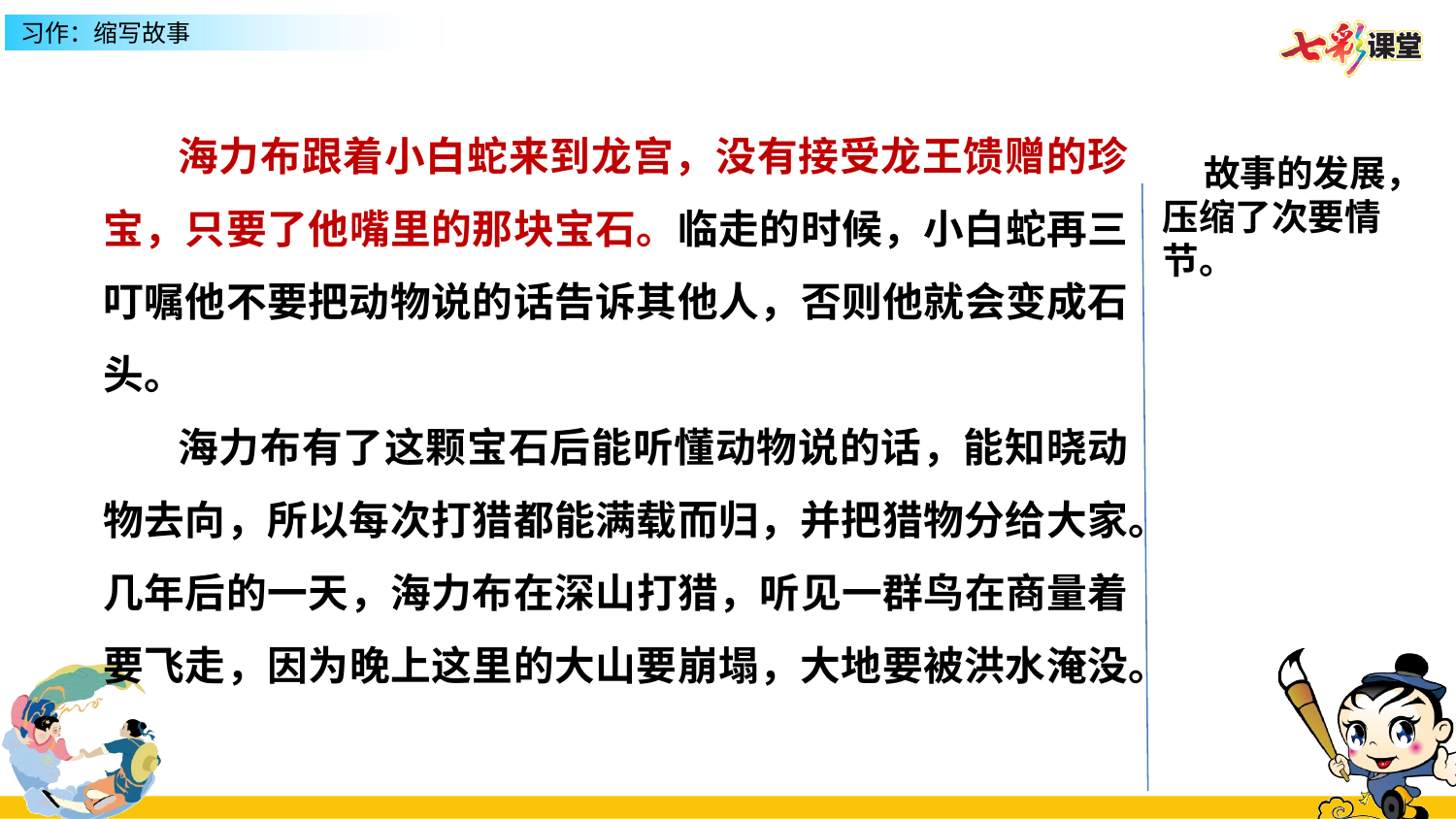

故事的发展，压缩了次要情节。

海力布跟着小白蛇来到龙宫，没有接受龙王馈赠的珍宝，只要了他嘴里的那块宝石。临走的时候，小白蛇再三叮嘱他不要把动物说的话告诉其他人，否则他就会变成石头。
海力布有了这颗宝石后能听懂动物说的话，能知晓动物去向，所以每次打猎都能满载而归，并把猎物分给大家。几年后的一天，海力布在深山打猎，听见一群鸟在商量着要飞走，因为晚上这里的大山要崩塌，大地要被洪水淹没。